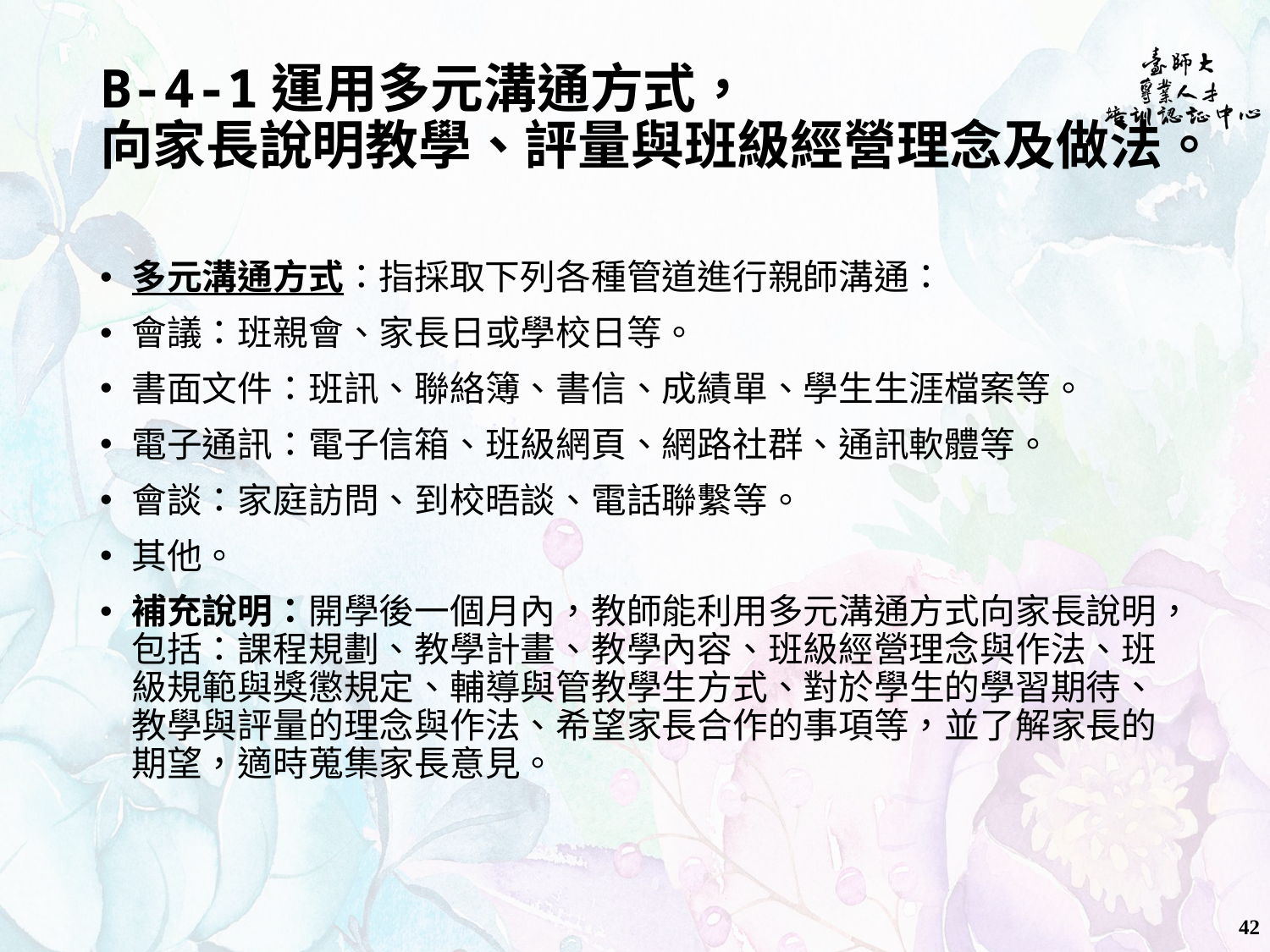

# B-4-1運用多元溝通方式， 向家長說明教學、評量與班級經營理念及做法。
多元溝通方式：指採取下列各種管道進行親師溝通：
會議：班親會、家長日或學校日等。
書面文件：班訊、聯絡簿、書信、成績單、學生生涯檔案等。
電子通訊：電子信箱、班級網頁、網路社群、通訊軟體等。
會談：家庭訪問、到校晤談、電話聯繫等。
其他。
補充說明：開學後一個月內，教師能利用多元溝通方式向家長說明，包括：課程規劃、教學計畫、教學內容、班級經營理念與作法、班級規範與獎懲規定、輔導與管教學生方式、對於學生的學習期待、教學與評量的理念與作法、希望家長合作的事項等，並了解家長的期望，適時蒐集家長意見。
42